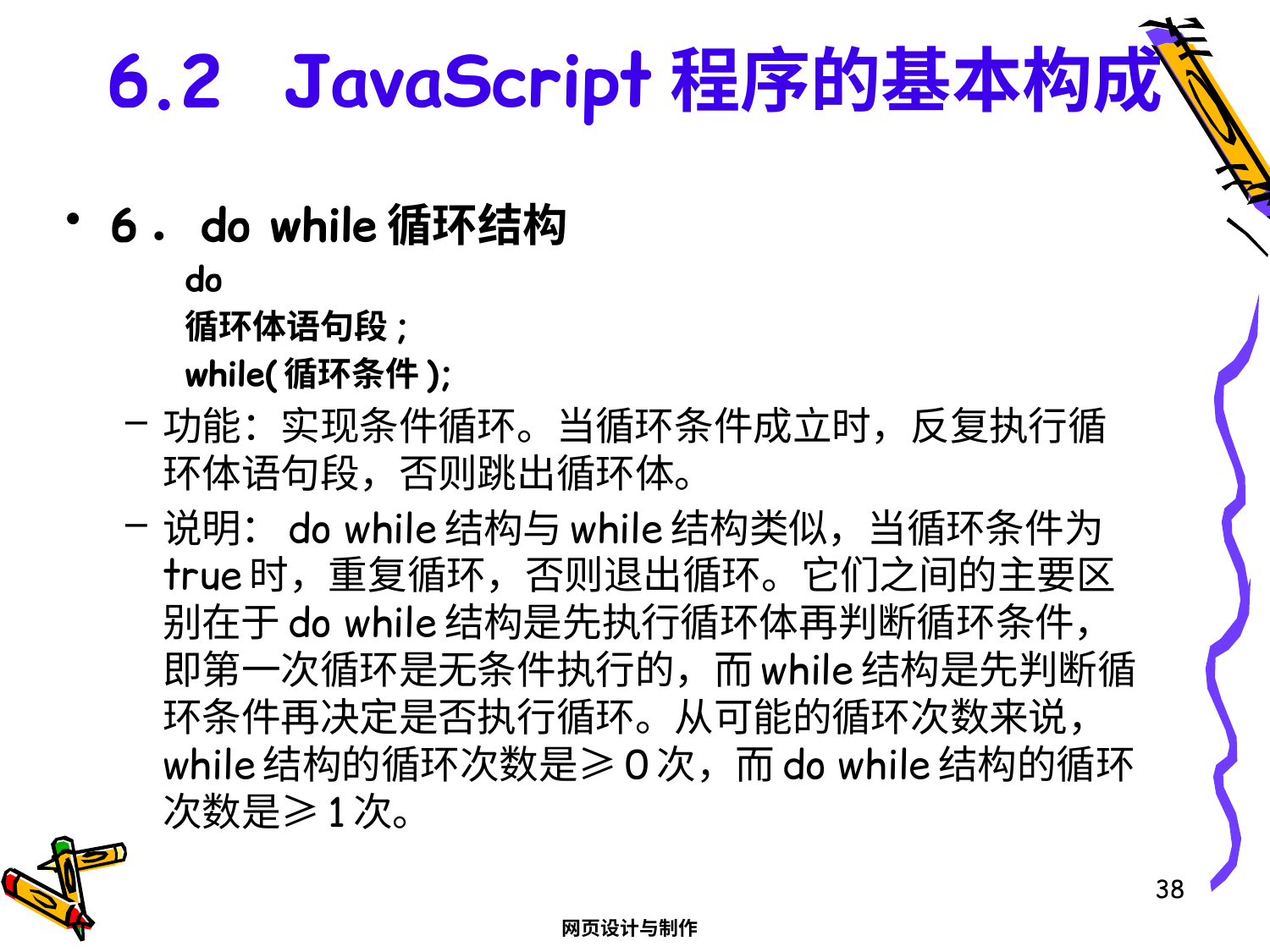

# 6.2  JavaScript程序的基本构成
6．do while循环结构
do
	循环体语句段;
while(循环条件);
功能：实现条件循环。当循环条件成立时，反复执行循环体语句段，否则跳出循环体。
说明：do while结构与while结构类似，当循环条件为true时，重复循环，否则退出循环。它们之间的主要区别在于do while结构是先执行循环体再判断循环条件，即第一次循环是无条件执行的，而while结构是先判断循环条件再决定是否执行循环。从可能的循环次数来说，while结构的循环次数是≥0次，而do while结构的循环次数是≥1次。
38
网页设计与制作